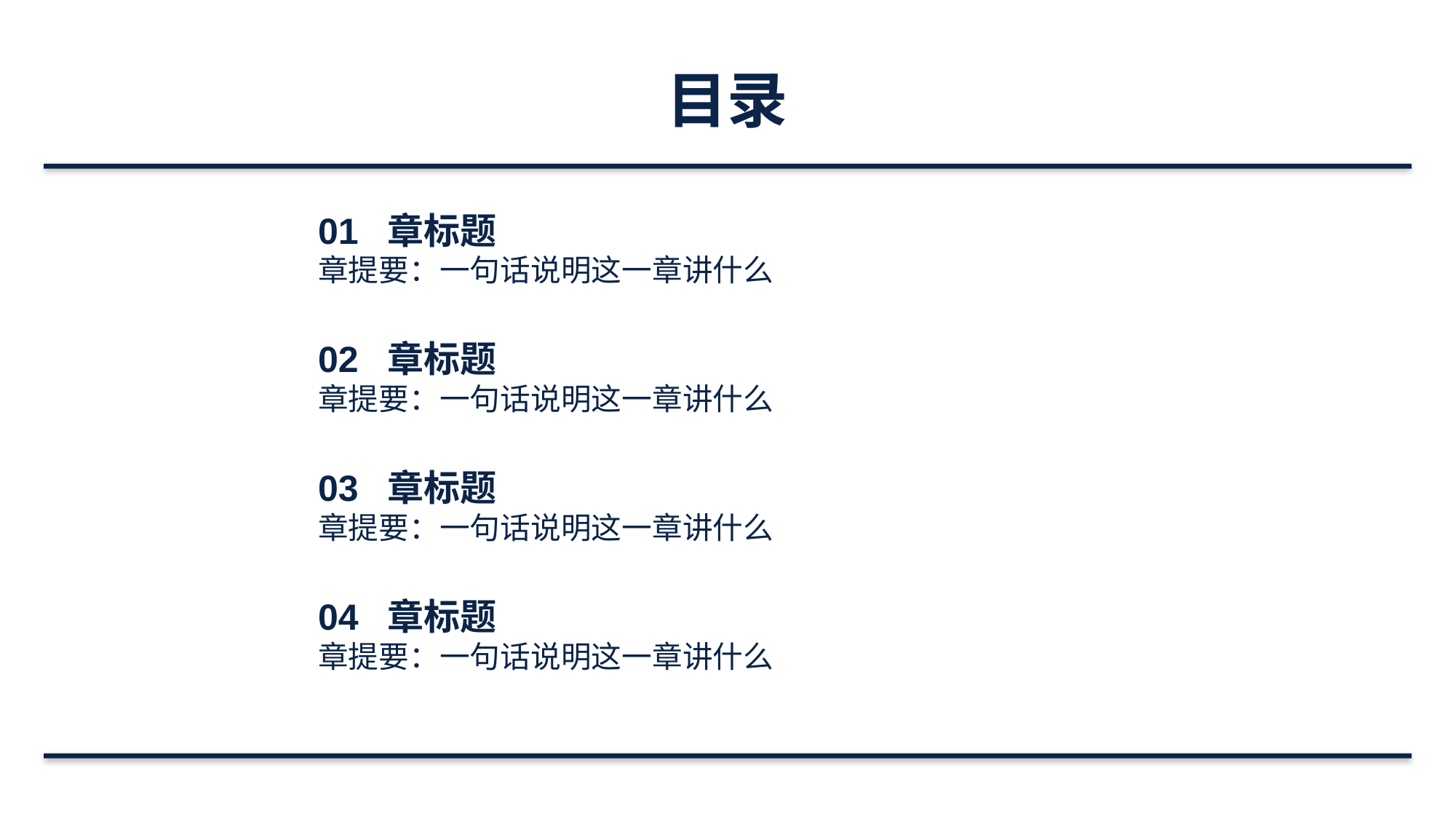

目录

01  章标题
章提要：一句话说明这一章讲什么
02  章标题
章提要：一句话说明这一章讲什么
03  章标题
章提要：一句话说明这一章讲什么
04  章标题
章提要：一句话说明这一章讲什么